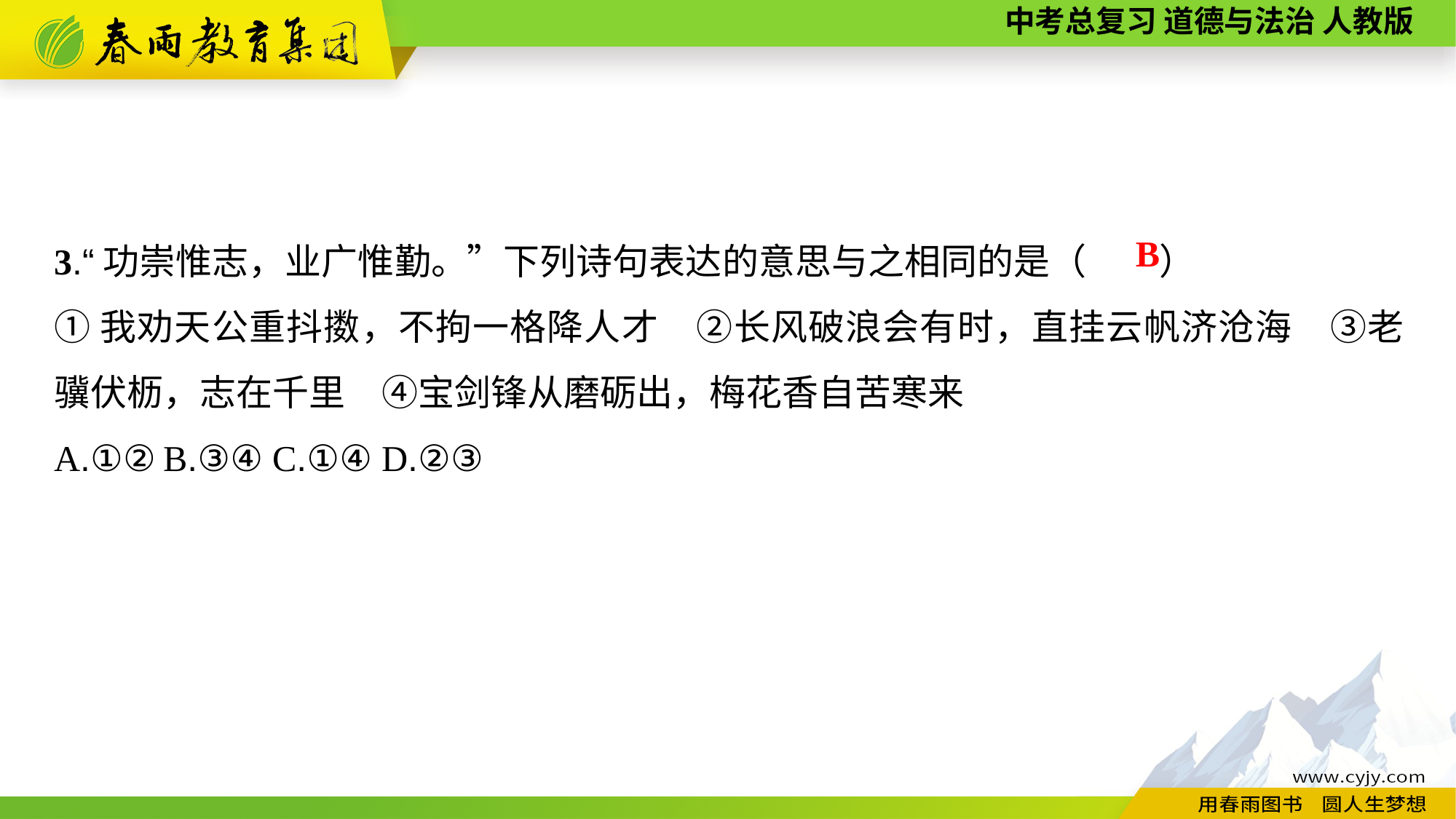

3.“功崇惟志，业广惟勤。”下列诗句表达的意思与之相同的是（　　）
①我劝天公重抖擞，不拘一格降人才　②长风破浪会有时，直挂云帆济沧海　③老骥伏枥，志在千里　④宝剑锋从磨砺出，梅花香自苦寒来
A.①②	B.③④	C.①④	D.②③
B